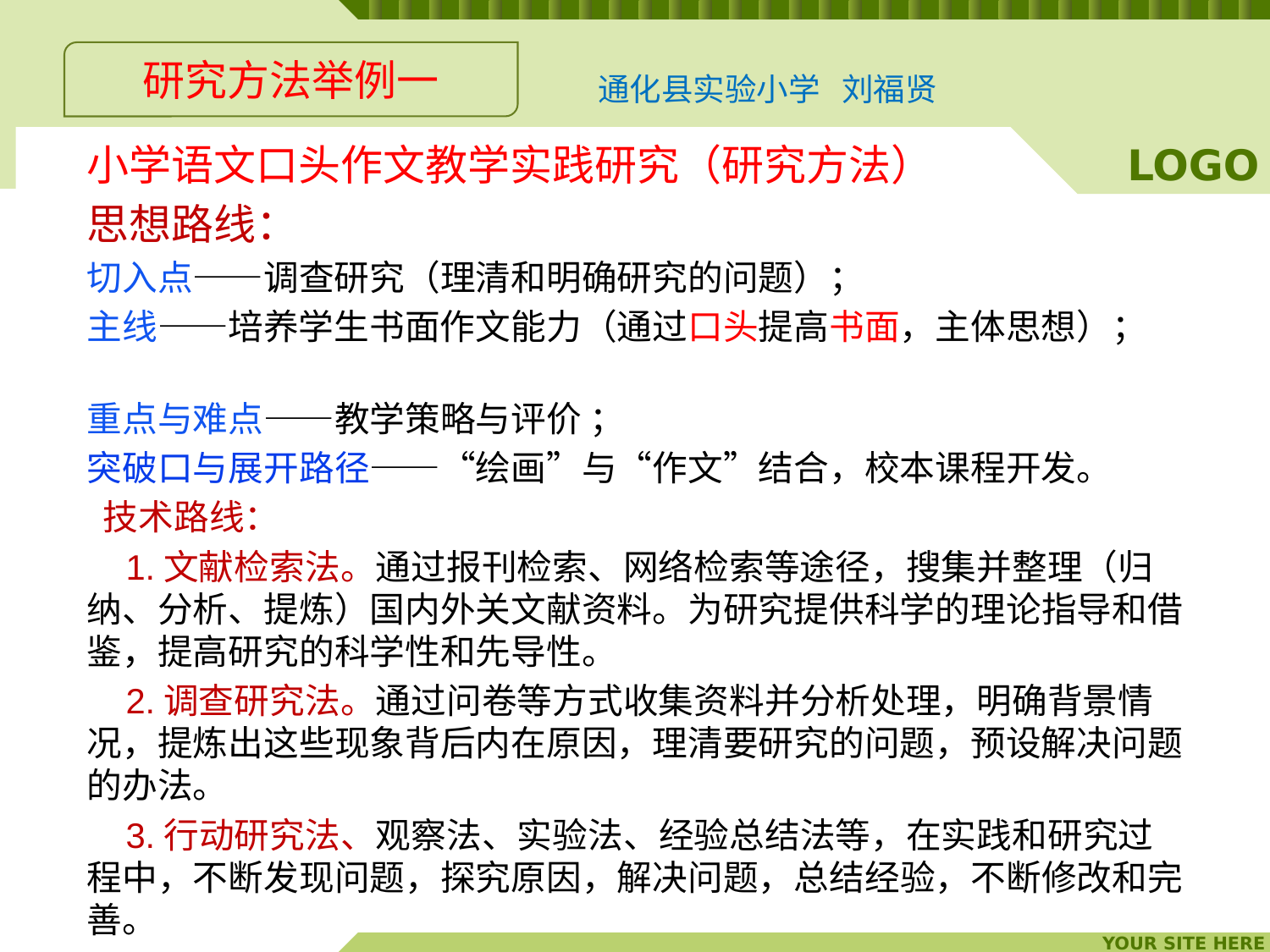

研究方法举例一

通化县实验小学   刘福贤
小学语文口头作文教学实践研究（研究方法）
思想路线：
切入点——调查研究（理清和明确研究的问题）；
主线——培养学生书面作文能力（通过口头提高书面，主体思想）；
重点与难点——教学策略与评价 ；
突破口与展开路径——“绘画”与“作文”结合，校本课程开发。
 技术路线：
    1.文献检索法。通过报刊检索、网络检索等途径，搜集并整理（归纳、分析、提炼）国内外关文献资料。为研究提供科学的理论指导和借鉴，提高研究的科学性和先导性。
    2.调查研究法。通过问卷等方式收集资料并分析处理，明确背景情况，提炼出这些现象背后内在原因，理清要研究的问题，预设解决问题的办法。
    3.行动研究法、观察法、实验法、经验总结法等，在实践和研究过程中，不断发现问题，探究原因，解决问题，总结经验，不断修改和完善。